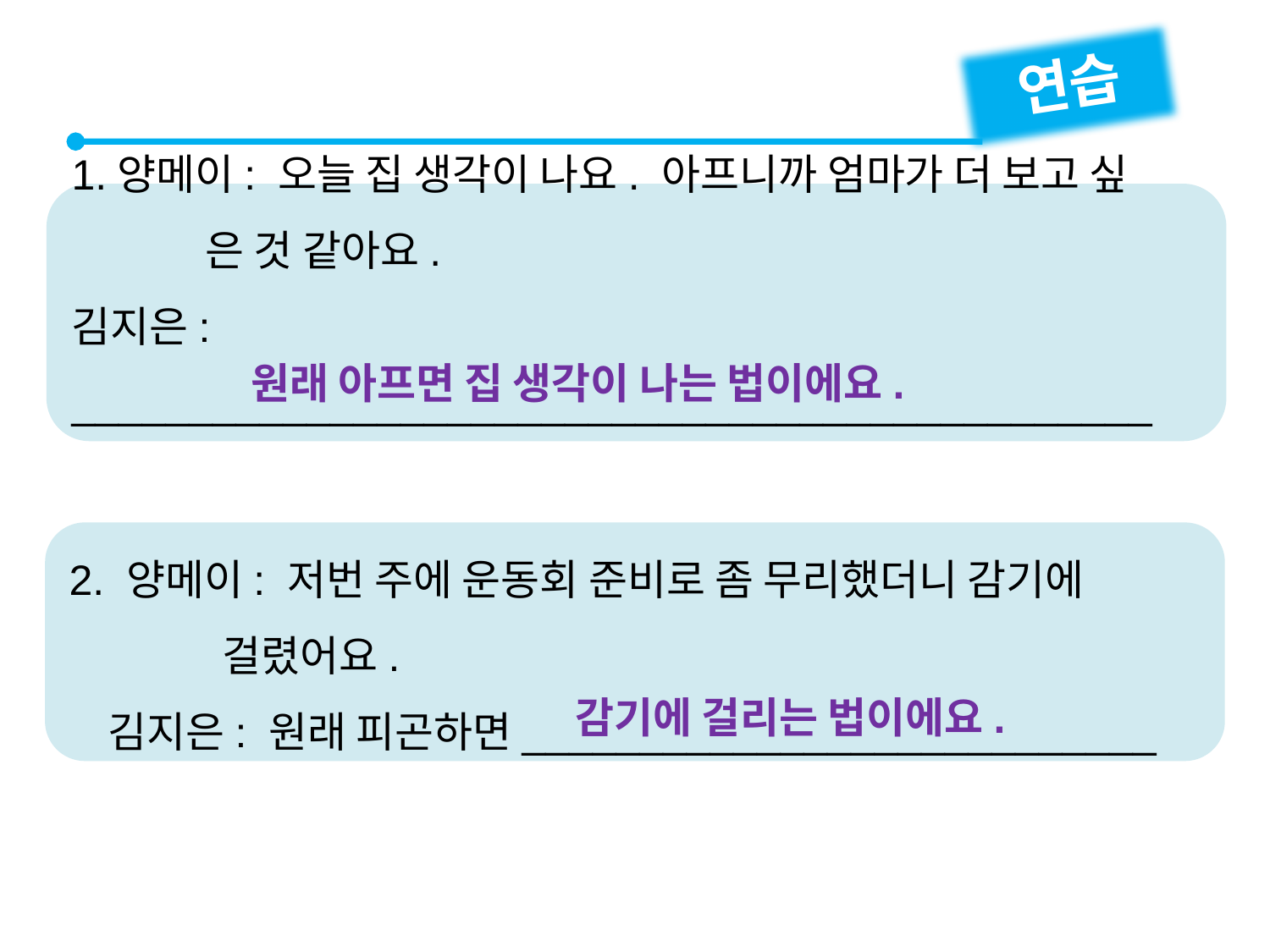

연습
1.양메이: 오늘 집 생각이 나요. 아프니까 엄마가 더 보고 싶
             은 것 같아요.
김지은: ______________________________________________
원래 아프면 집 생각이 나는 법이에요.
2. 양메이: 저번 주에 운동회 준비로 좀 무리했더니 감기에
               걸렸어요.
   김지은: 원래 피곤하면___________________________
감기에 걸리는 법이에요.